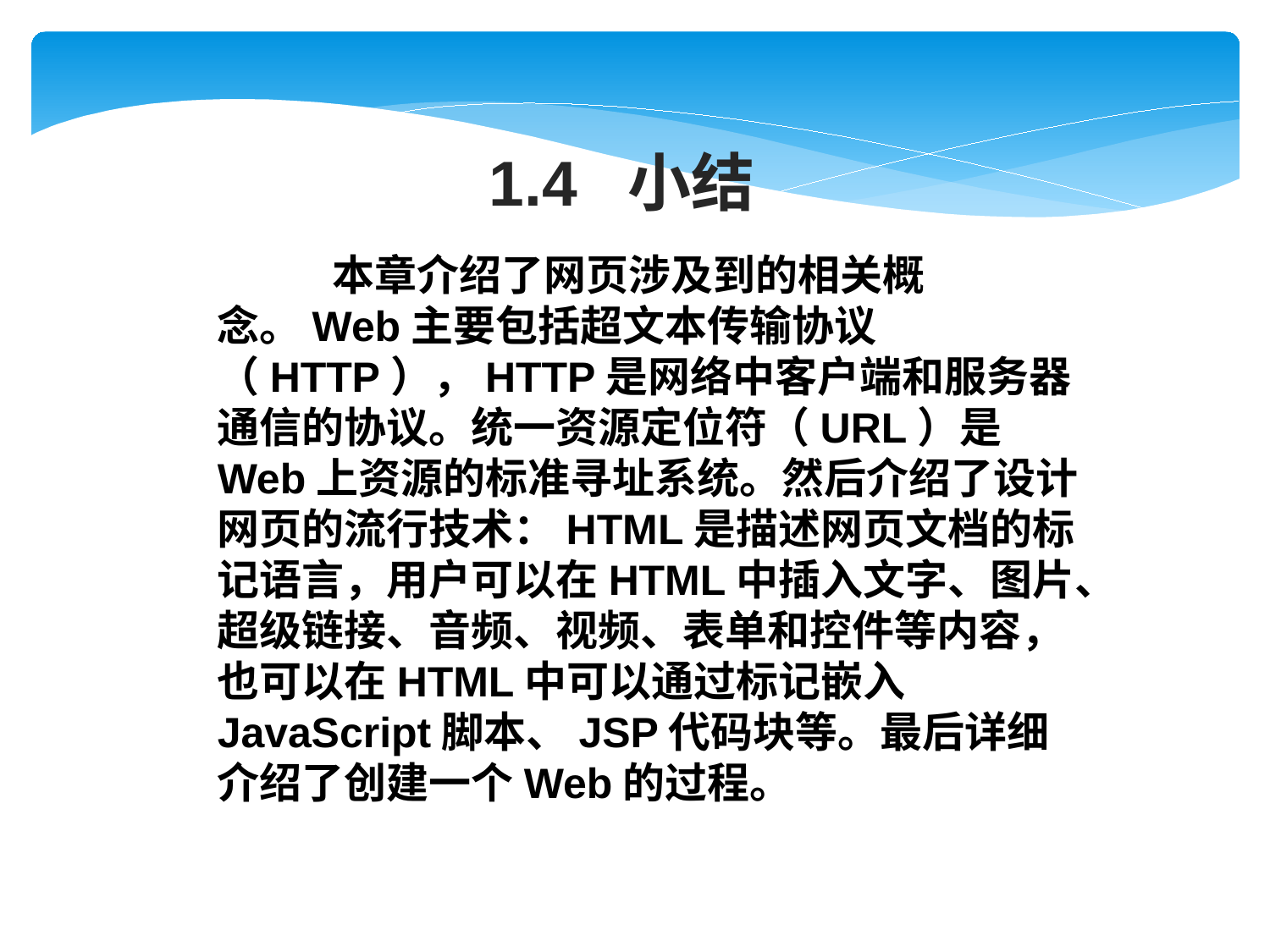

1.4  小结
           本章介绍了网页涉及到的相关概念。Web主要包括超文本传输协议（HTTP），HTTP是网络中客户端和服务器通信的协议。统一资源定位符（URL）是Web上资源的标准寻址系统。然后介绍了设计网页的流行技术：HTML是描述网页文档的标记语言，用户可以在HTML中插入文字、图片、超级链接、音频、视频、表单和控件等内容，也可以在HTML中可以通过标记嵌入JavaScript脚本、JSP代码块等。最后详细介绍了创建一个Web的过程。